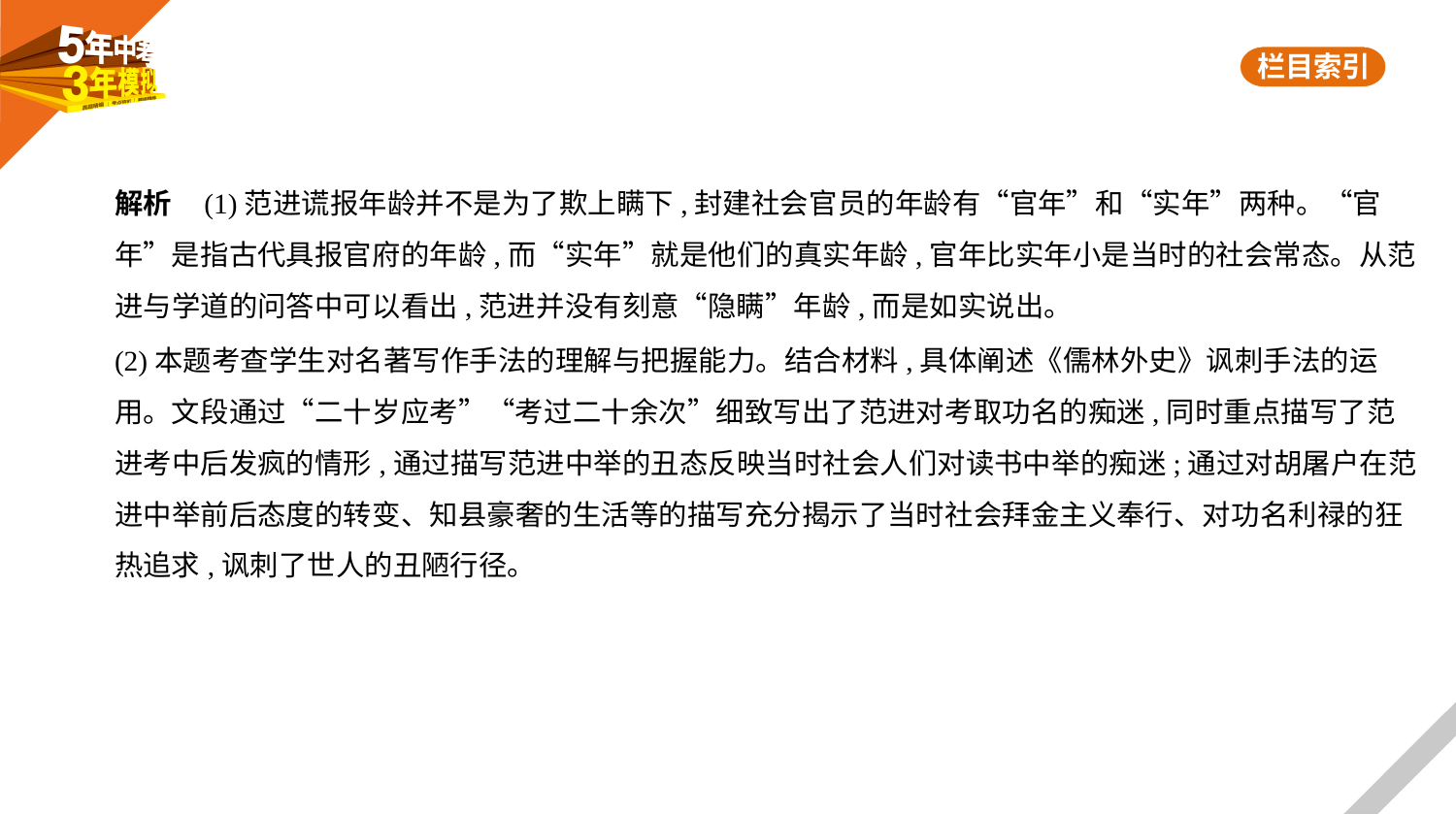

解析    (1)范进谎报年龄并不是为了欺上瞒下,封建社会官员的年龄有“官年”和“实年”两种。“官
年”是指古代具报官府的年龄,而“实年”就是他们的真实年龄,官年比实年小是当时的社会常态。从范
进与学道的问答中可以看出,范进并没有刻意“隐瞒”年龄,而是如实说出。
(2)本题考查学生对名著写作手法的理解与把握能力。结合材料,具体阐述《儒林外史》讽刺手法的运
用。文段通过“二十岁应考”“考过二十余次”细致写出了范进对考取功名的痴迷,同时重点描写了范
进考中后发疯的情形,通过描写范进中举的丑态反映当时社会人们对读书中举的痴迷;通过对胡屠户在范
进中举前后态度的转变、知县豪奢的生活等的描写充分揭示了当时社会拜金主义奉行、对功名利禄的狂
热追求,讽刺了世人的丑陋行径。